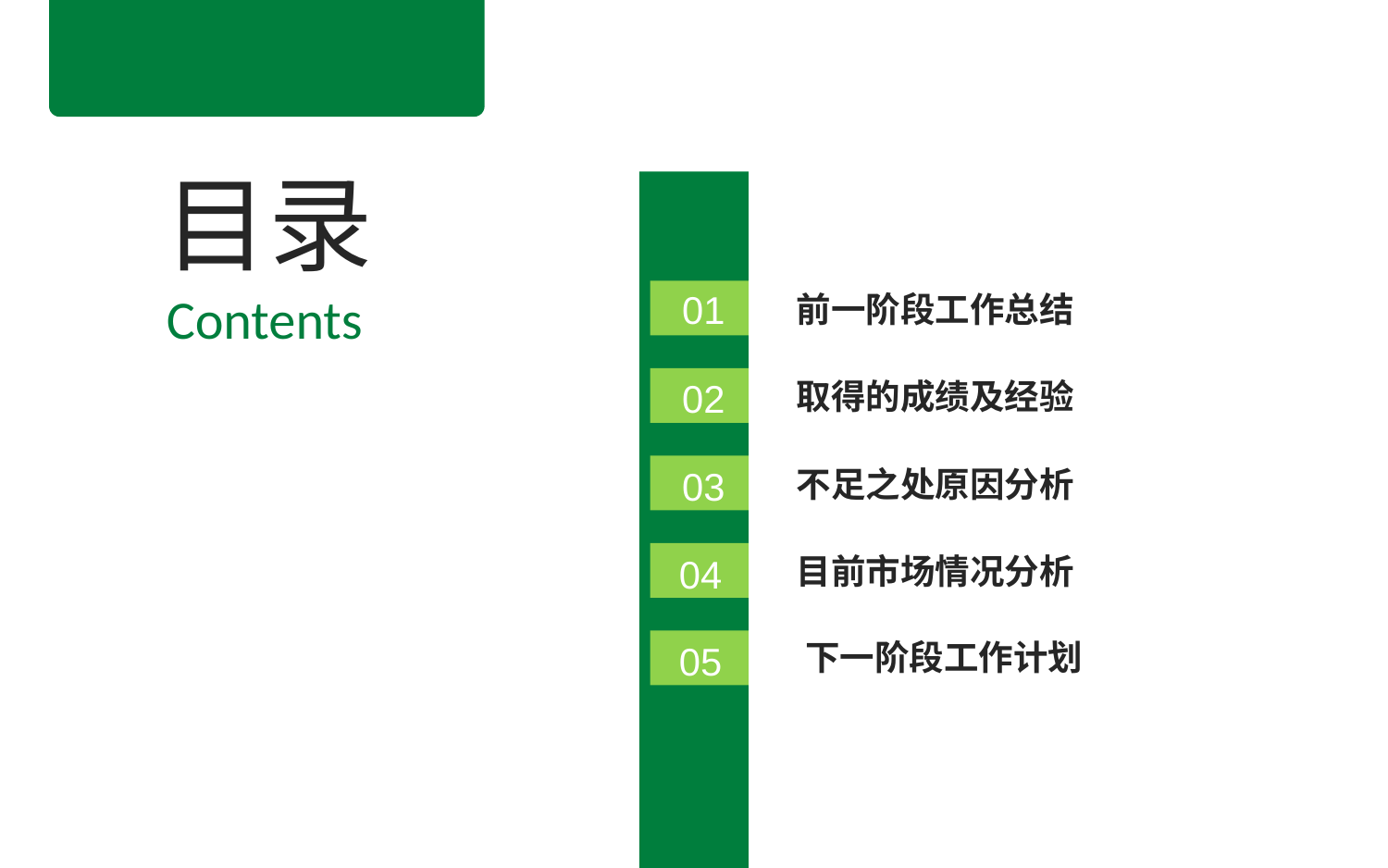

目录

Contents
01

前一阶段工作总结

02
取得的成绩及经验

03
不足之处原因分析
目前市场情况分析

04
下一阶段工作计划

05